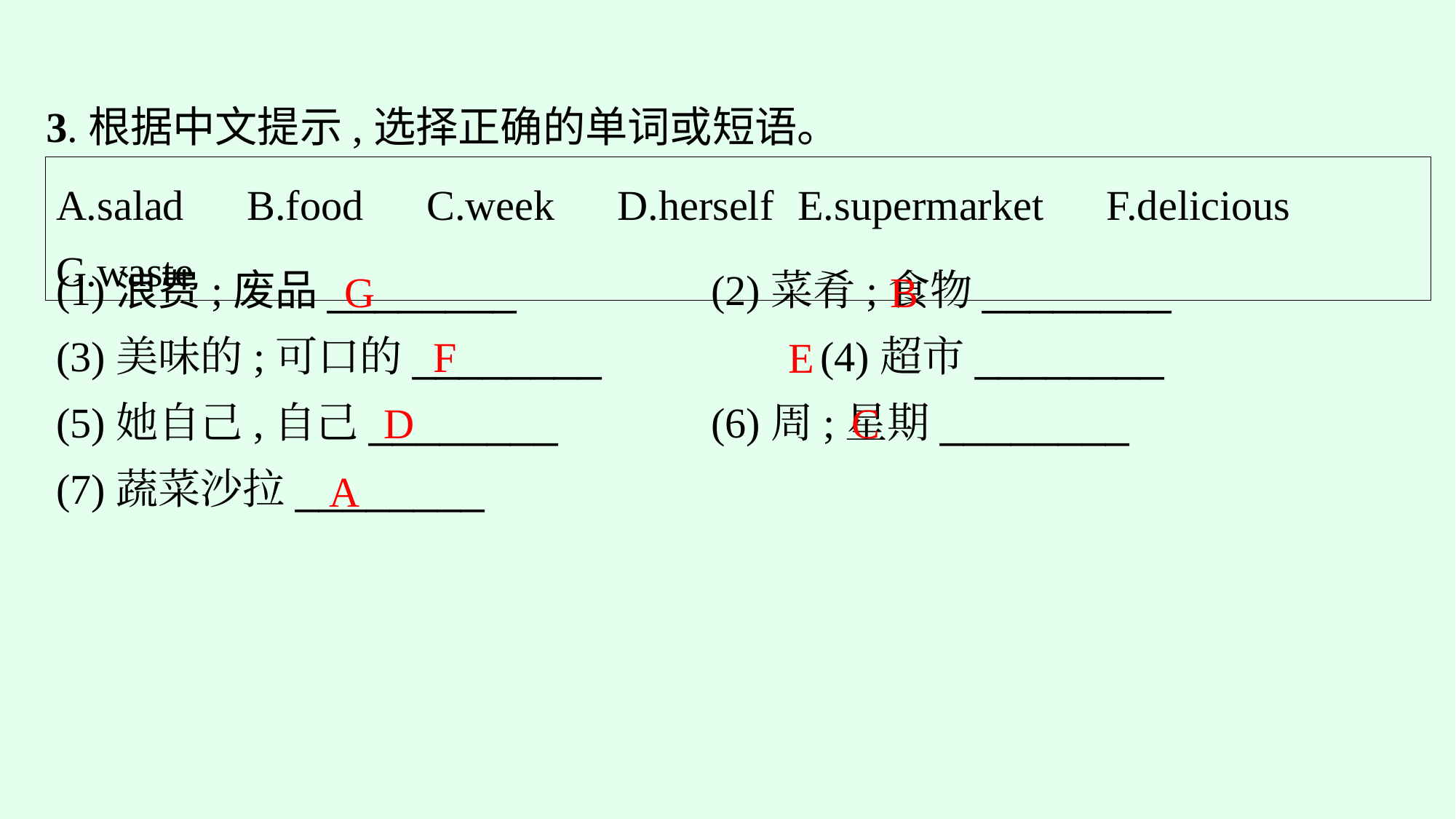

3.根据中文提示,选择正确的单词或短语。
A.salad　B.food　C.week　D.herself  E.supermarket　F.delicious　G.waste
(1)浪费;废品________ 　		(2)菜肴;食物________
(3)美味的;可口的________		(4)超市________
(5)她自己,自己________ 		(6)周;星期________
(7)蔬菜沙拉________
B
G
F
E
C
D
A